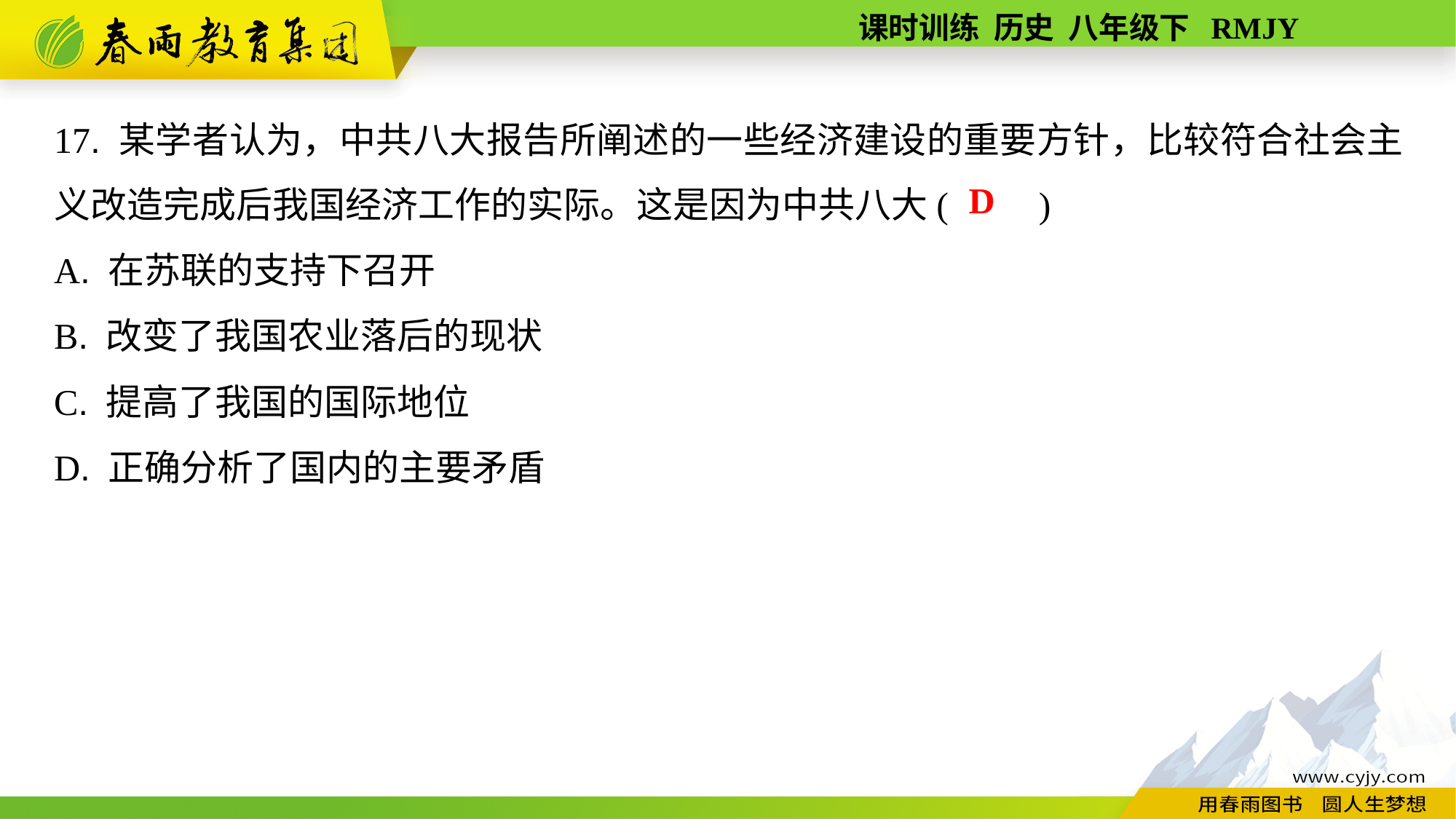

17. 某学者认为，中共八大报告所阐述的一些经济建设的重要方针，比较符合社会主义改造完成后我国经济工作的实际。这是因为中共八大(　　)
A. 在苏联的支持下召开
B. 改变了我国农业落后的现状
C. 提高了我国的国际地位
D. 正确分析了国内的主要矛盾
D